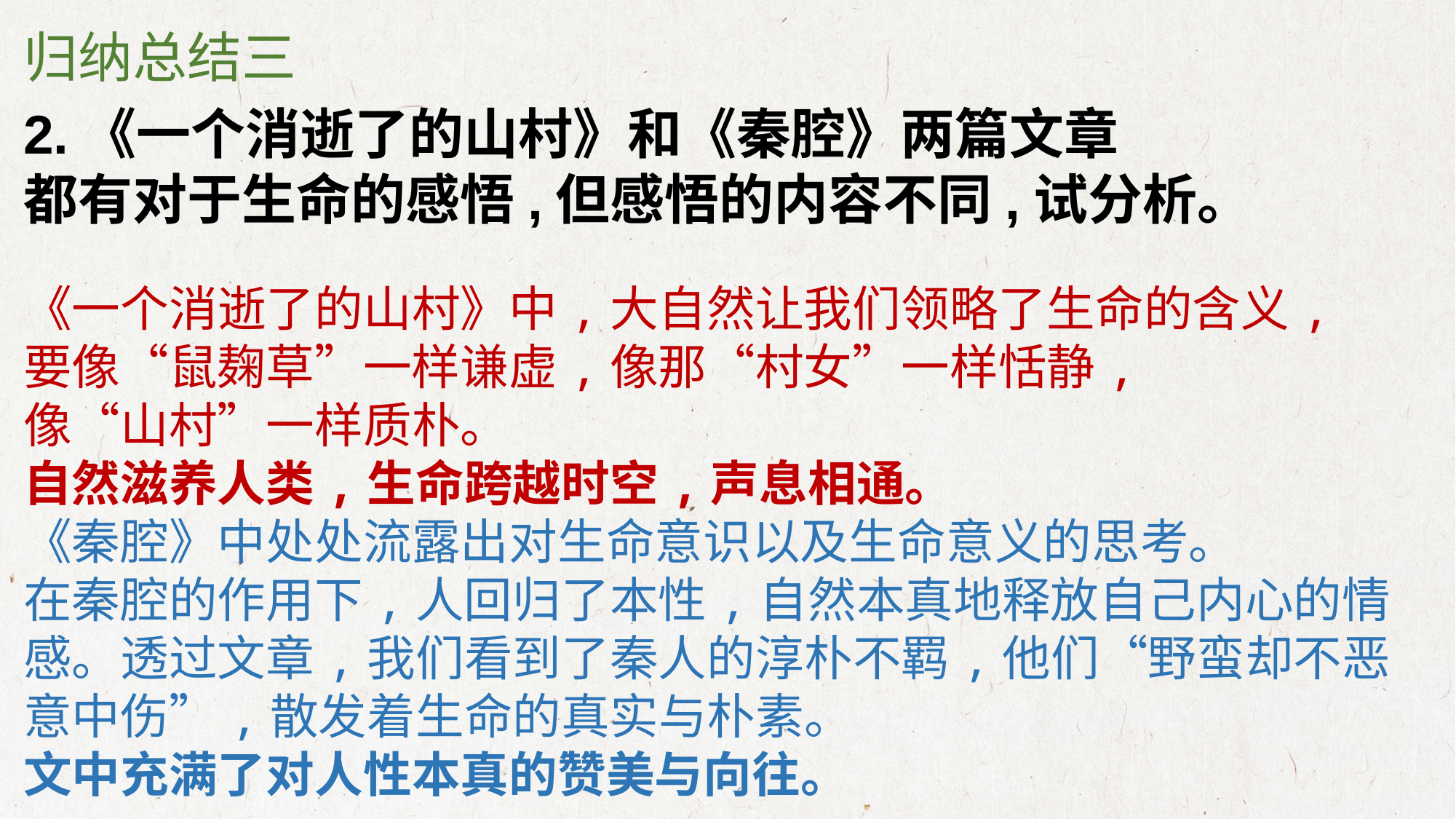

归纳总结三
2.《一个消逝了的山村》和《秦腔》两篇文章
都有对于生命的感悟,但感悟的内容不同,试分析。
《一个消逝了的山村》中,大自然让我们领略了生命的含义,
要像“鼠麹草”一样谦虚,像那“村女”一样恬静,
像“山村”一样质朴。
自然滋养人类,生命跨越时空,声息相通。
《秦腔》中处处流露出对生命意识以及生命意义的思考。
在秦腔的作用下,人回归了本性,自然本真地释放自己内心的情感。透过文章,我们看到了秦人的淳朴不羁,他们“野蛮却不恶意中伤”,散发着生命的真实与朴素。
文中充满了对人性本真的赞美与向往。